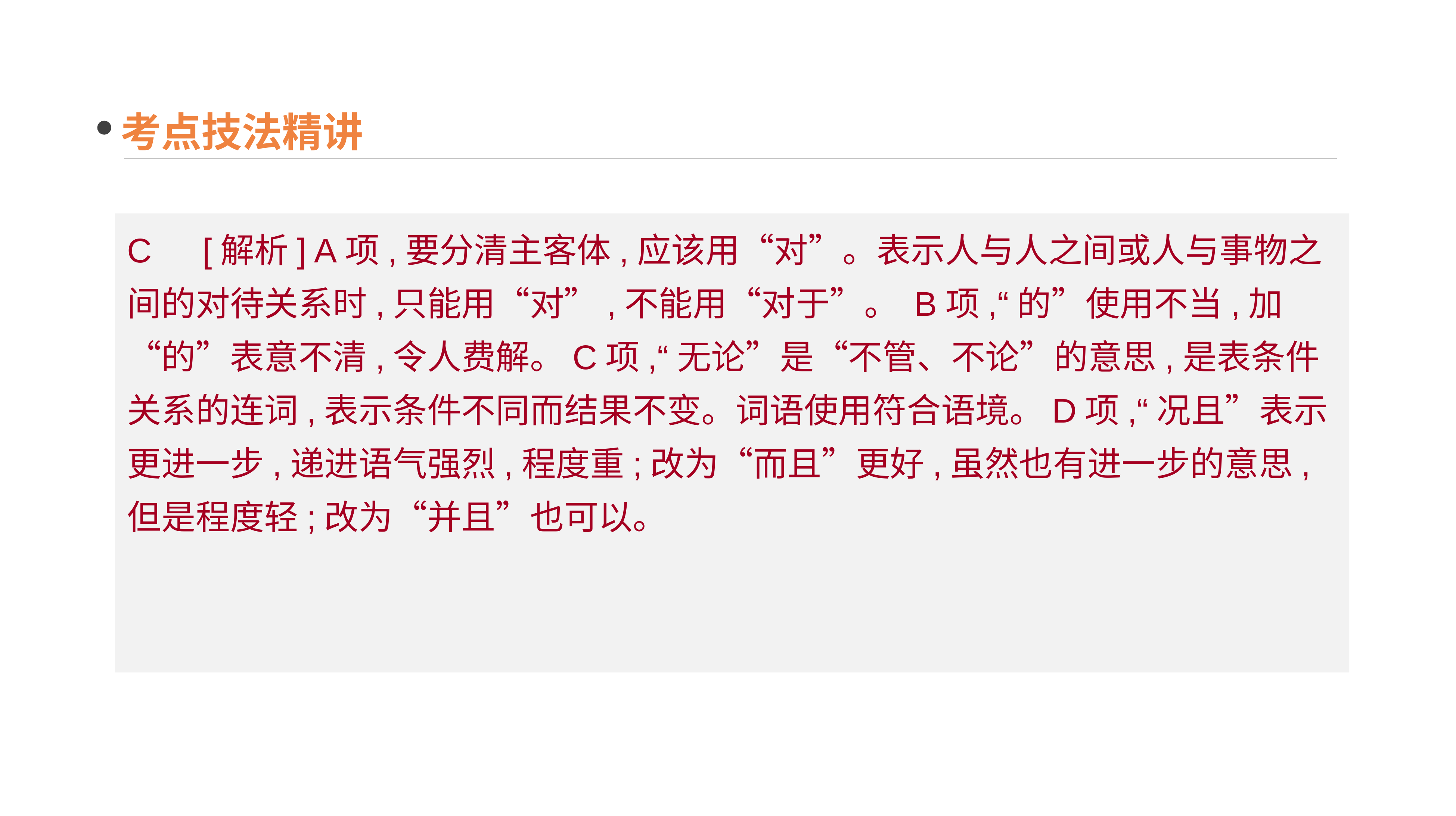

考点技法精讲

C　[解析] A项,要分清主客体,应该用“对”。表示人与人之间或人与事物之间的对待关系时,只能用“对”,不能用“对于”。 B项,“的”使用不当,加“的”表意不清,令人费解。C项,“无论”是“不管、不论”的意思,是表条件关系的连词,表示条件不同而结果不变。词语使用符合语境。D项,“况且”表示更进一步,递进语气强烈,程度重;改为“而且”更好,虽然也有进一步的意思,但是程度轻;改为“并且”也可以。